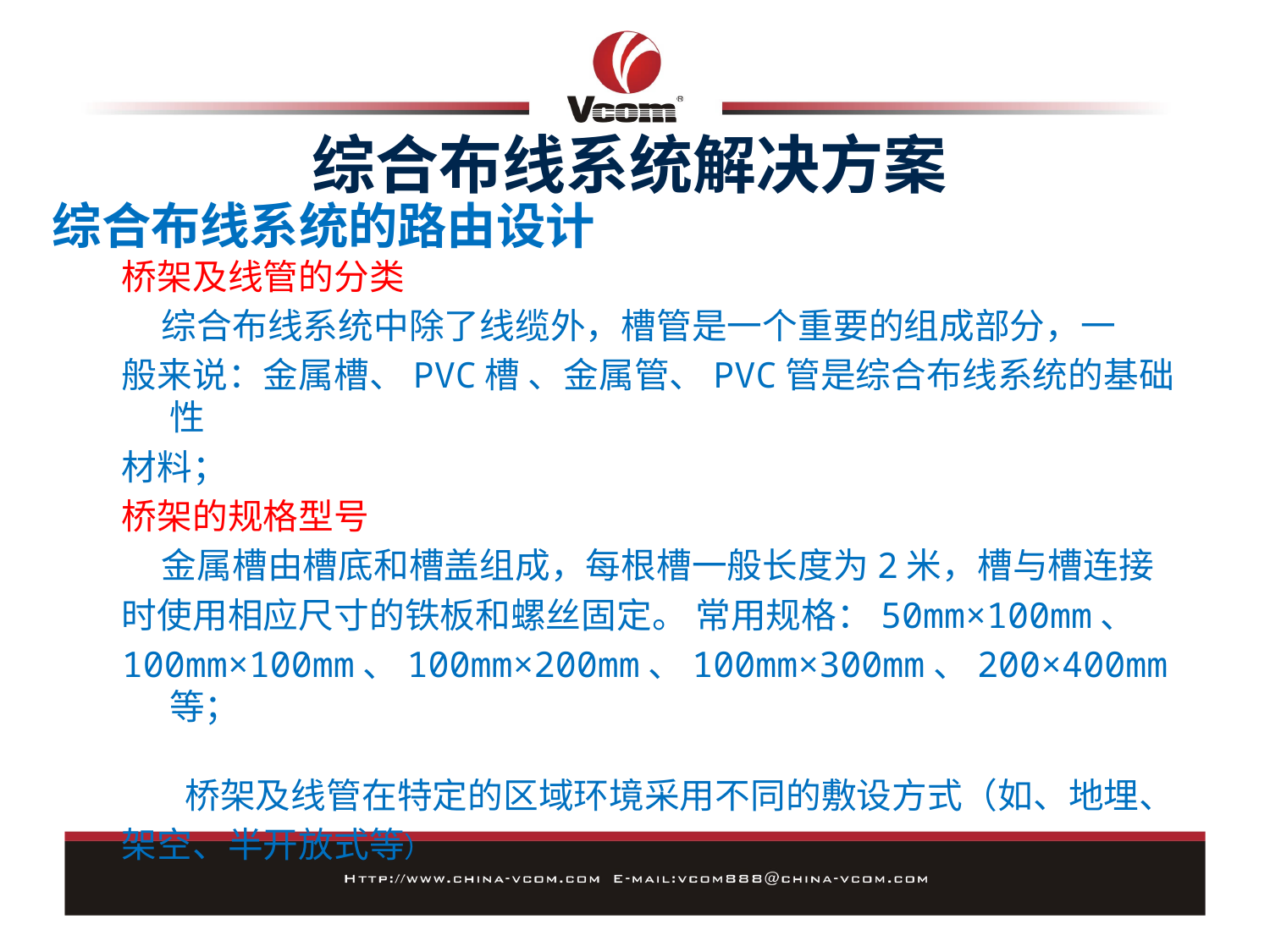

综合布线系统解决方案
# 综合布线系统的路由设计
桥架及线管的分类
    综合布线系统中除了线缆外，槽管是一个重要的组成部分，一
般来说：金属槽、PVC槽 、金属管、PVC管是综合布线系统的基础性
材料；
桥架的规格型号
    金属槽由槽底和槽盖组成，每根槽一般长度为2米，槽与槽连接
时使用相应尺寸的铁板和螺丝固定。 常用规格：50mm×100mm、
100mm×100mm、100mm×200mm、100mm×300mm、200×400mm等；

       桥架及线管在特定的区域环境采用不同的敷设方式（如、地埋、
架空、半开放式等）